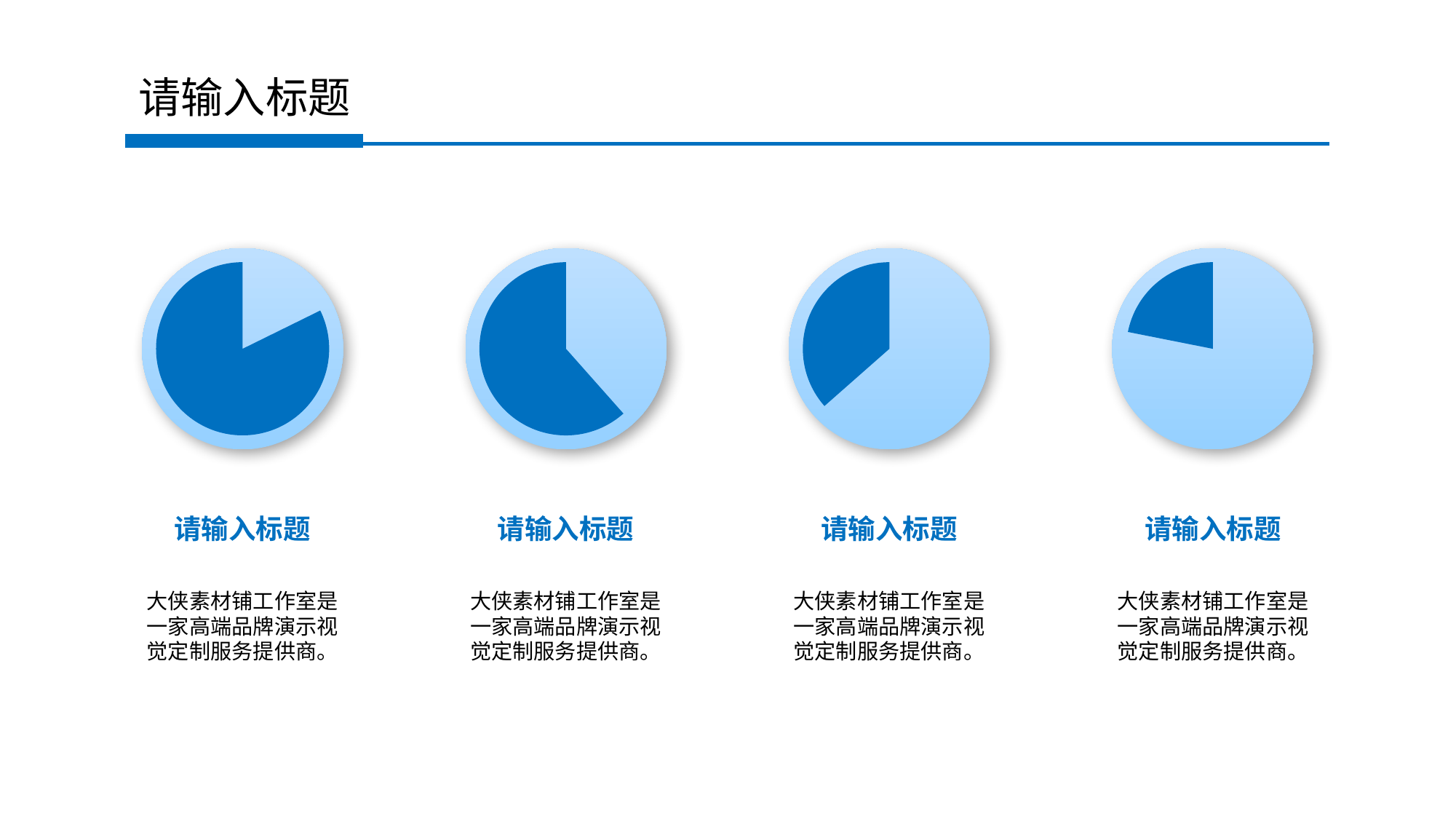

请输入标题

请输入标题
大侠素材铺工作室是一家高端品牌演示视觉定制服务提供商。
请输入标题
大侠素材铺工作室是一家高端品牌演示视觉定制服务提供商。
请输入标题
大侠素材铺工作室是一家高端品牌演示视觉定制服务提供商。
请输入标题
大侠素材铺工作室是一家高端品牌演示视觉定制服务提供商。